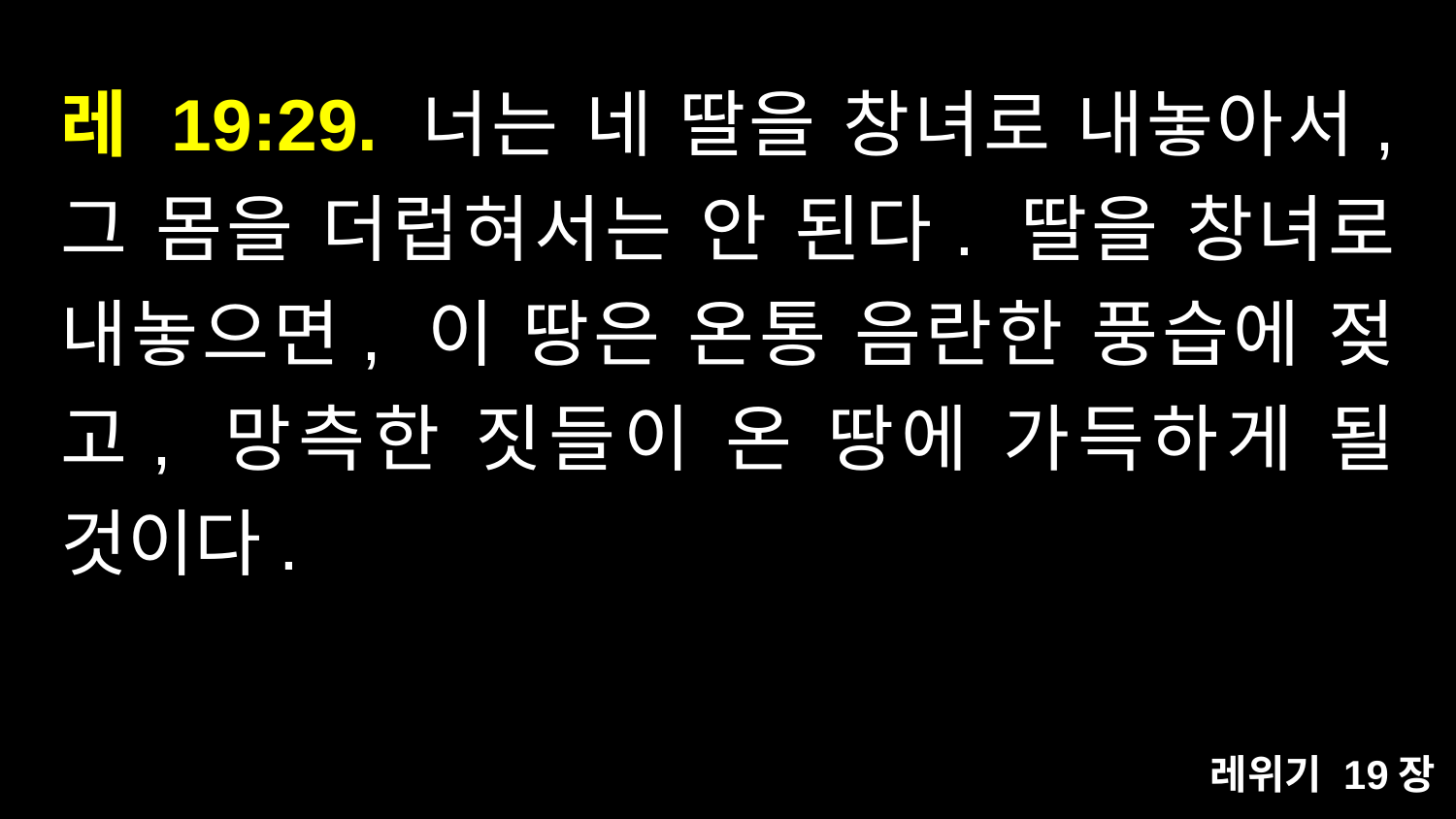

# 레 19:29. 너는 네 딸을 창녀로 내놓아서, 그 몸을 더럽혀서는 안 된다. 딸을 창녀로 내놓으면, 이 땅은 온통 음란한 풍습에 젖고, 망측한 짓들이 온 땅에 가득하게 될 것이다.
레위기 19장